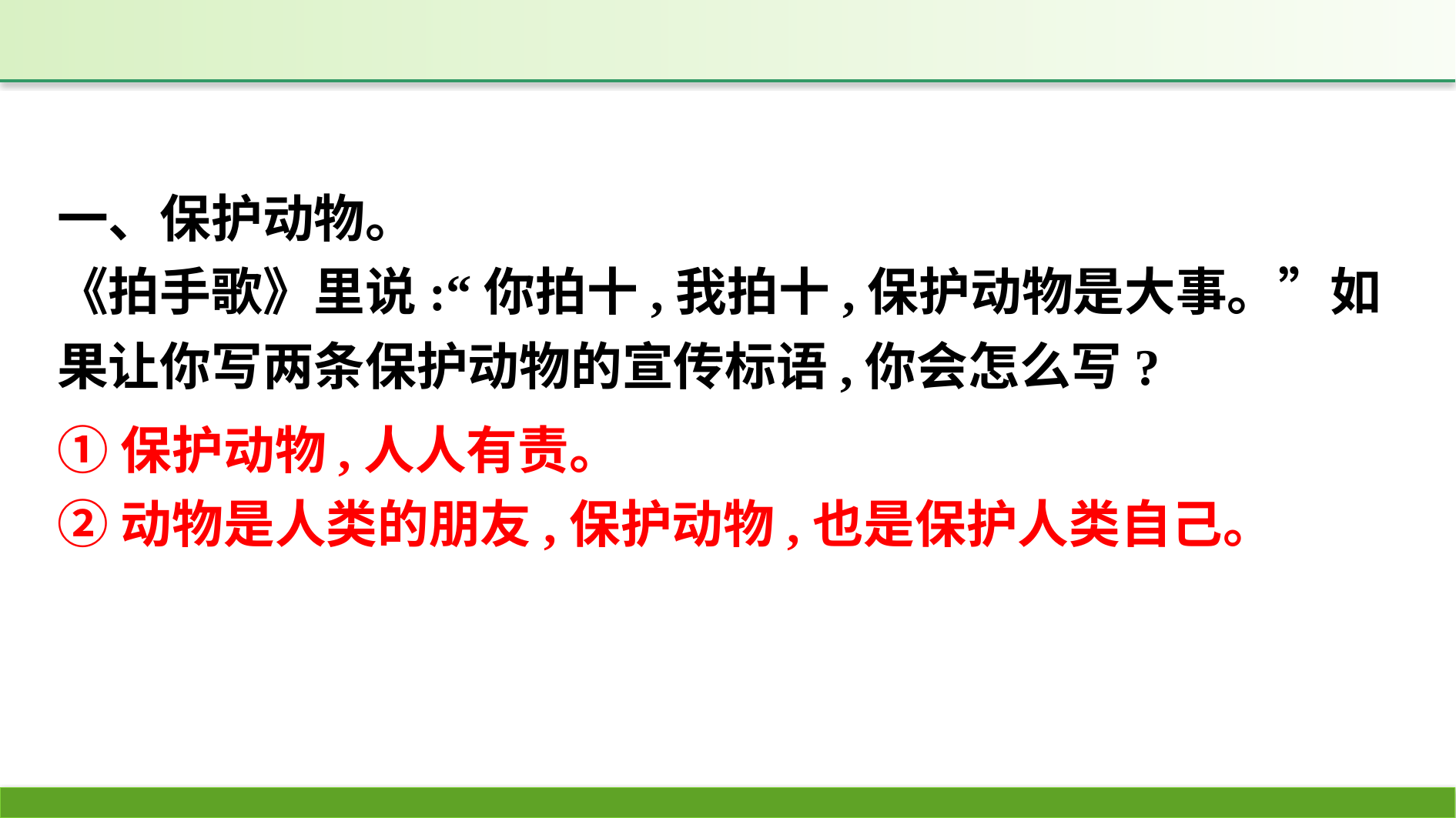

一、保护动物。
《拍手歌》里说:“你拍十,我拍十,保护动物是大事。”如果让你写两条保护动物的宣传标语,你会怎么写?
①保护动物,人人有责。
②动物是人类的朋友,保护动物,也是保护人类自己。